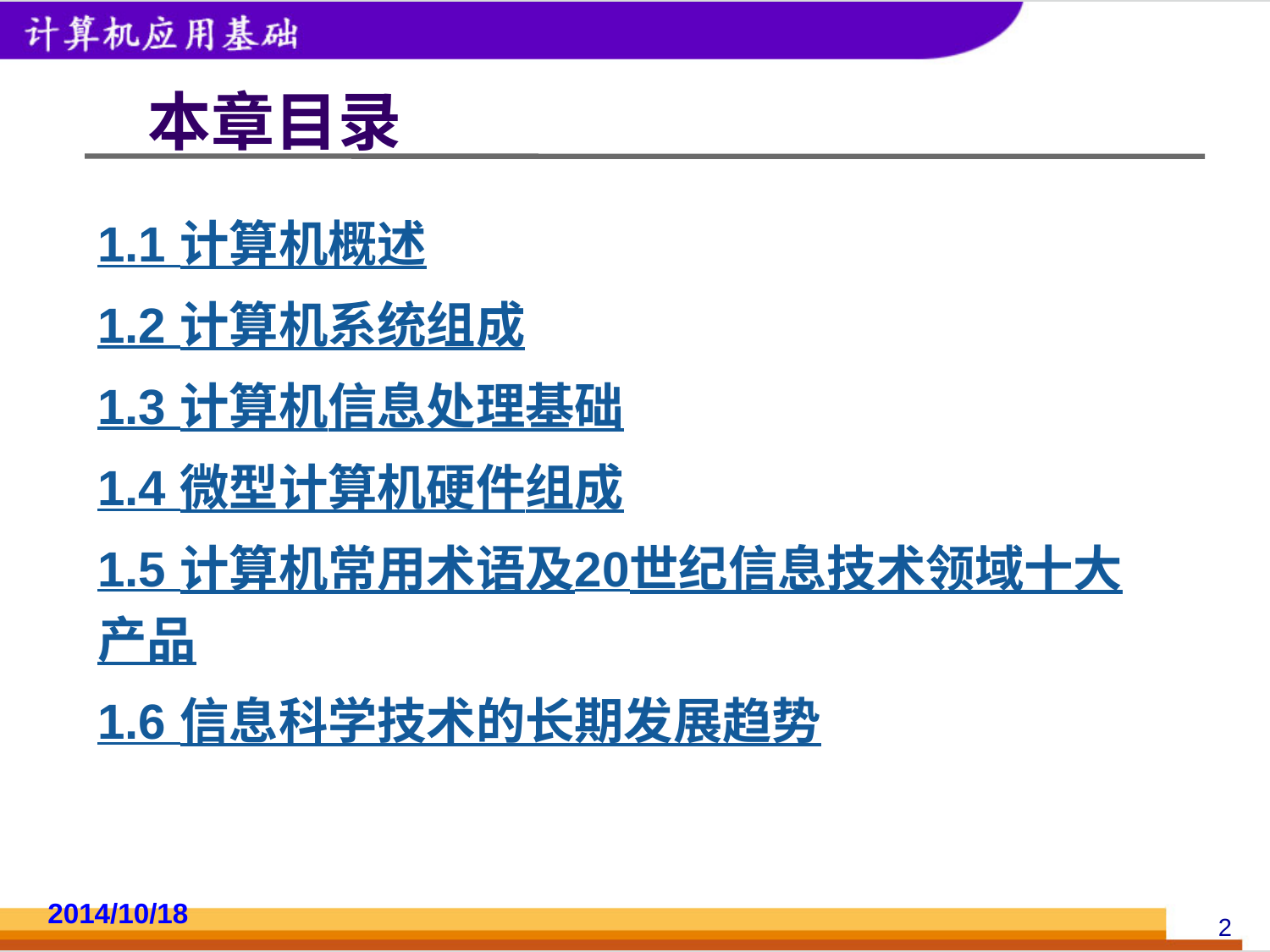

# 本章目录
1.1 计算机概述
1.2 计算机系统组成
1.3 计算机信息处理基础
1.4 微型计算机硬件组成
1.5 计算机常用术语及20世纪信息技术领域十大产品
1.6 信息科学技术的长期发展趋势

2014/10/18